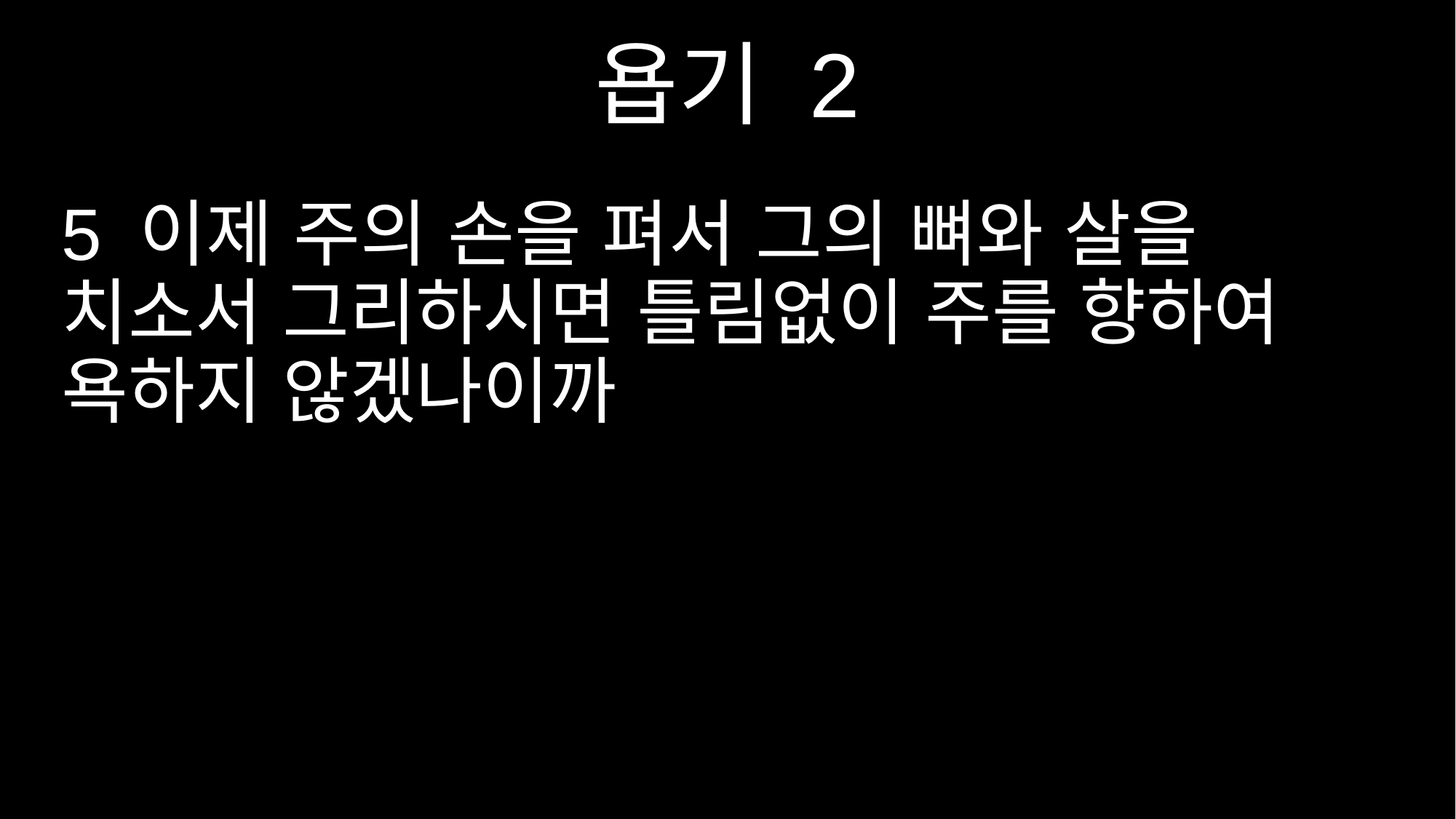

욥기 2
5 이제 주의 손을 펴서 그의 뼈와 살을 치소서 그리하시면 틀림없이 주를 향하여 욕하지 않겠나이까